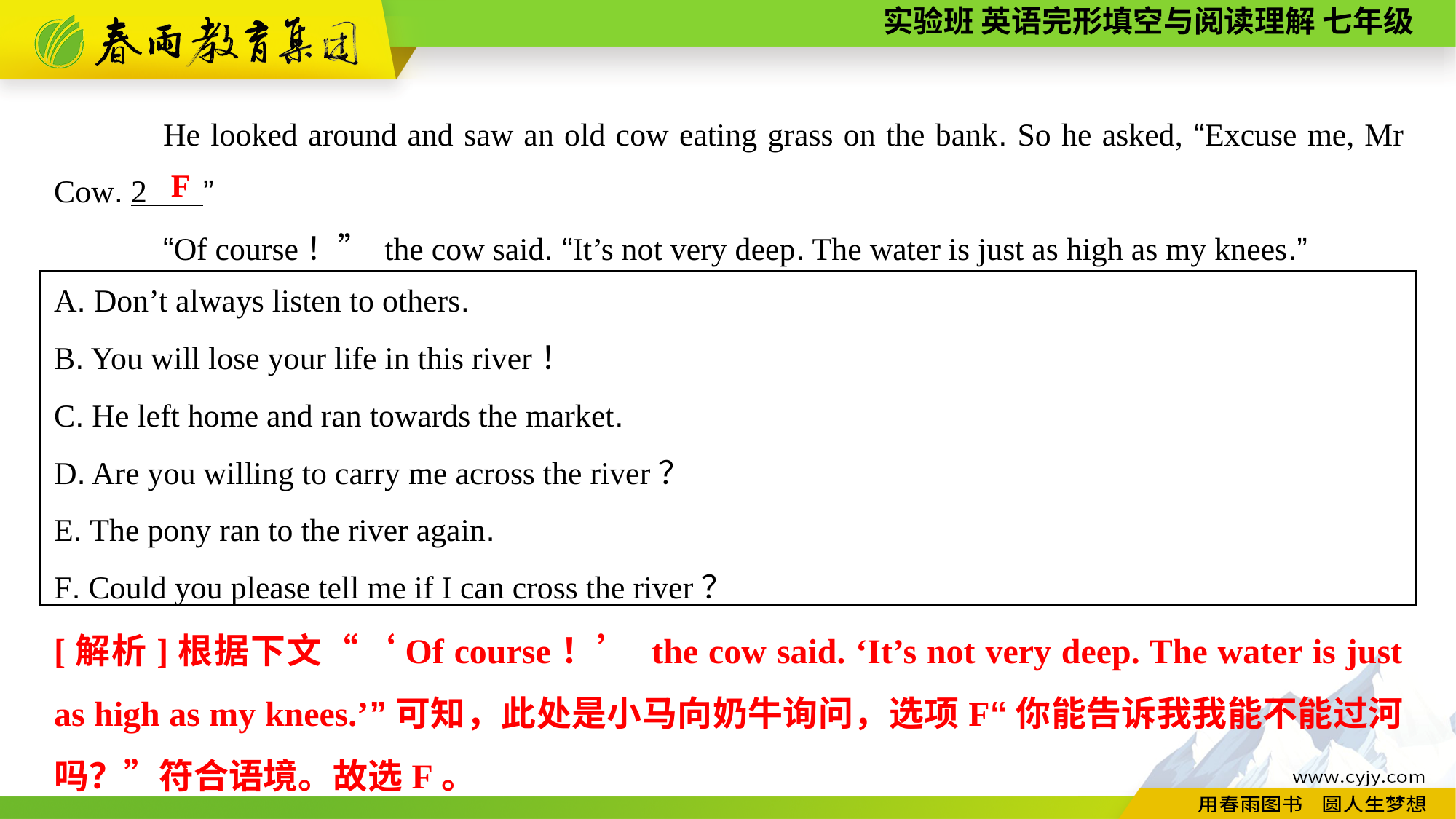

He looked around and saw an old cow eating grass on the bank. So he asked, “Excuse me, Mr Cow. 2       ”
“Of course！” the cow said. “It’s not very deep. The water is just as high as my knees.”
F
A. Don’t always listen to others.
B. You will lose your life in this river！
C. He left home and ran towards the market.
D. Are you willing to carry me across the river？
E. The pony ran to the river again.
F. Could you please tell me if I can cross the river？

[解析]根据下文“‘Of course！’ the cow said. ‘It’s not very deep. The water is just as high as my knees.’”可知，此处是小马向奶牛询问，选项F“你能告诉我我能不能过河吗？”符合语境。故选F。